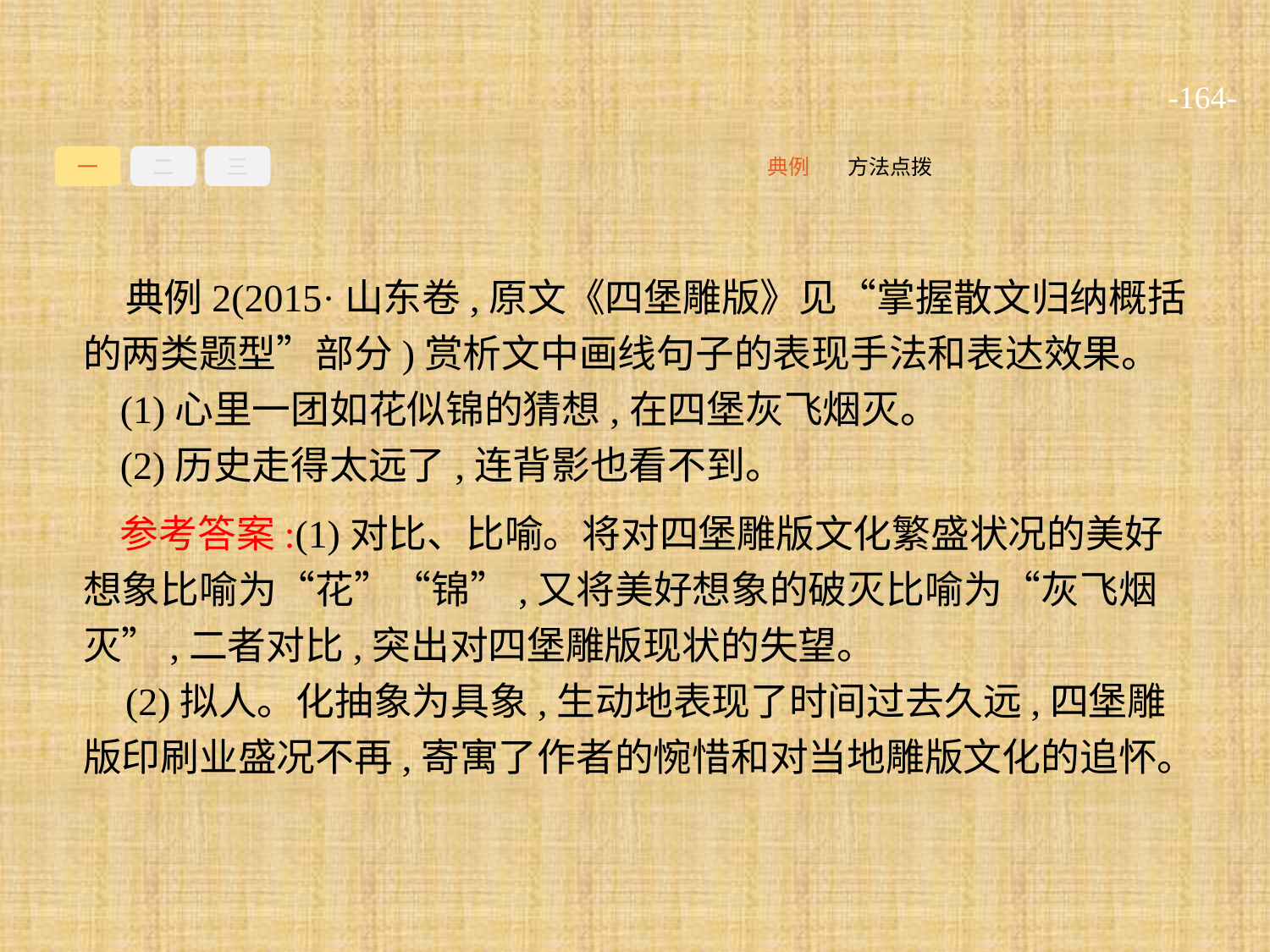

-164-
一
二
三
方法点拨
典例
典例2(2015·山东卷,原文《四堡雕版》见“掌握散文归纳概括的两类题型”部分)赏析文中画线句子的表现手法和表达效果。
(1)心里一团如花似锦的猜想,在四堡灰飞烟灭。
(2)历史走得太远了,连背影也看不到。
参考答案:(1)对比、比喻。将对四堡雕版文化繁盛状况的美好想象比喻为“花”“锦”,又将美好想象的破灭比喻为“灰飞烟灭”,二者对比,突出对四堡雕版现状的失望。
(2)拟人。化抽象为具象,生动地表现了时间过去久远,四堡雕版印刷业盛况不再,寄寓了作者的惋惜和对当地雕版文化的追怀。